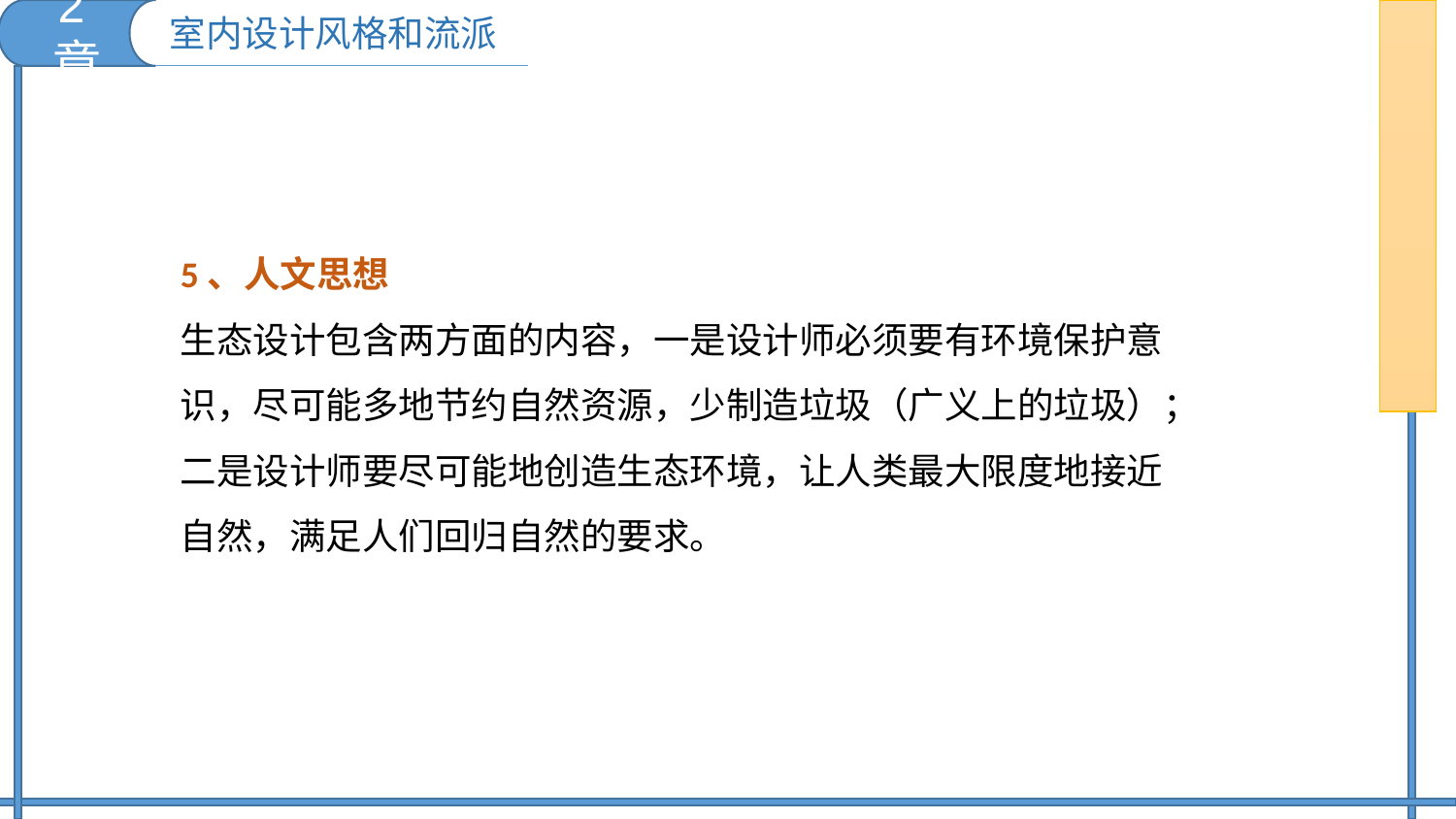

2章

室内设计风格和流派

5、人文思想
生态设计包含两方面的内容，一是设计师必须要有环境保护意识，尽可能多地节约自然资源，少制造垃圾（广义上的垃圾）；二是设计师要尽可能地创造生态环境，让人类最大限度地接近自然，满足人们回归自然的要求。